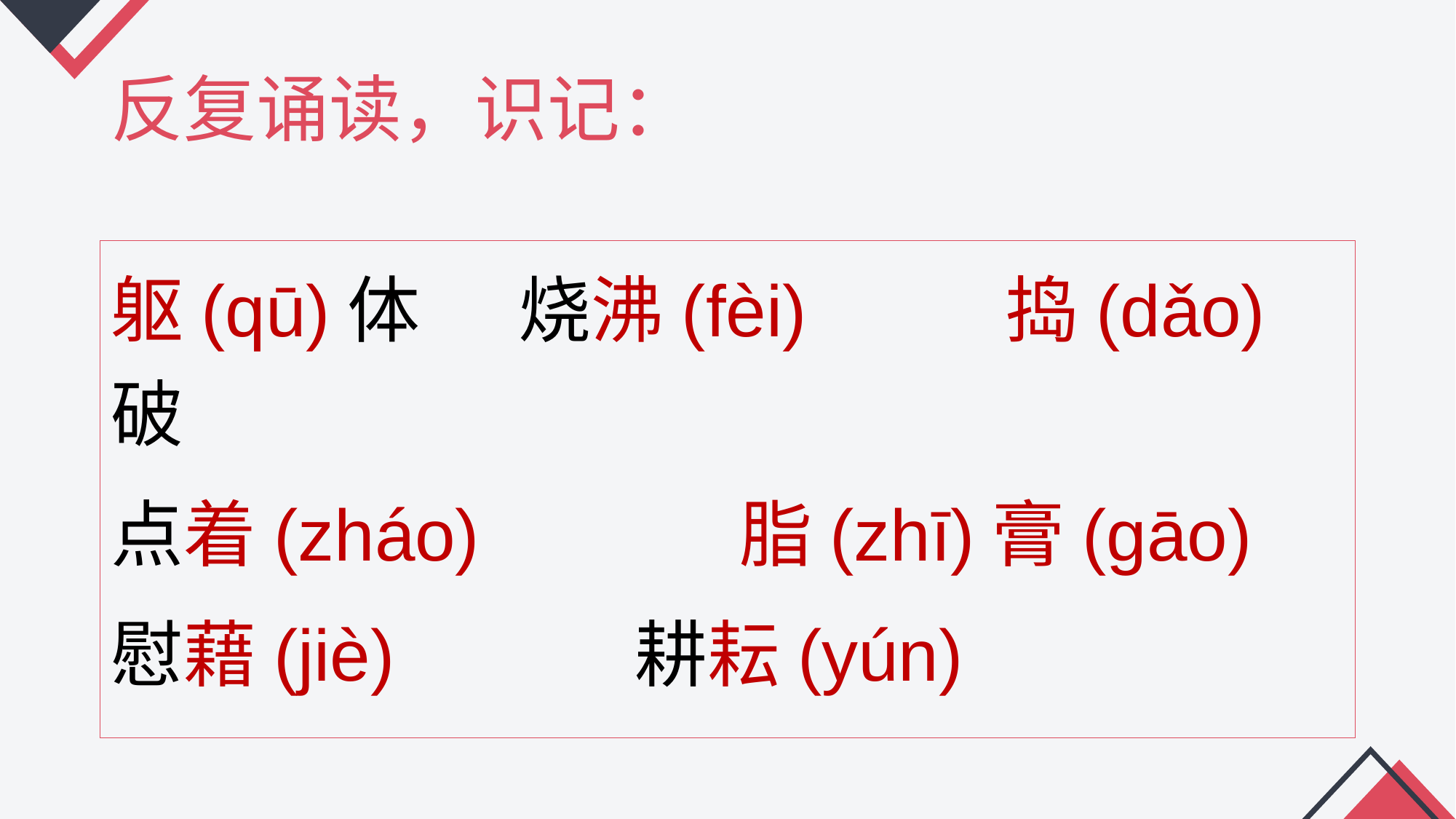

# 反复诵读，识记：
躯(qū)体      烧沸(fèi)         捣(dǎo)破
点着(zháo)            脂(zhī)膏(gāo)
慰藉(jiè)           耕耘(yún)